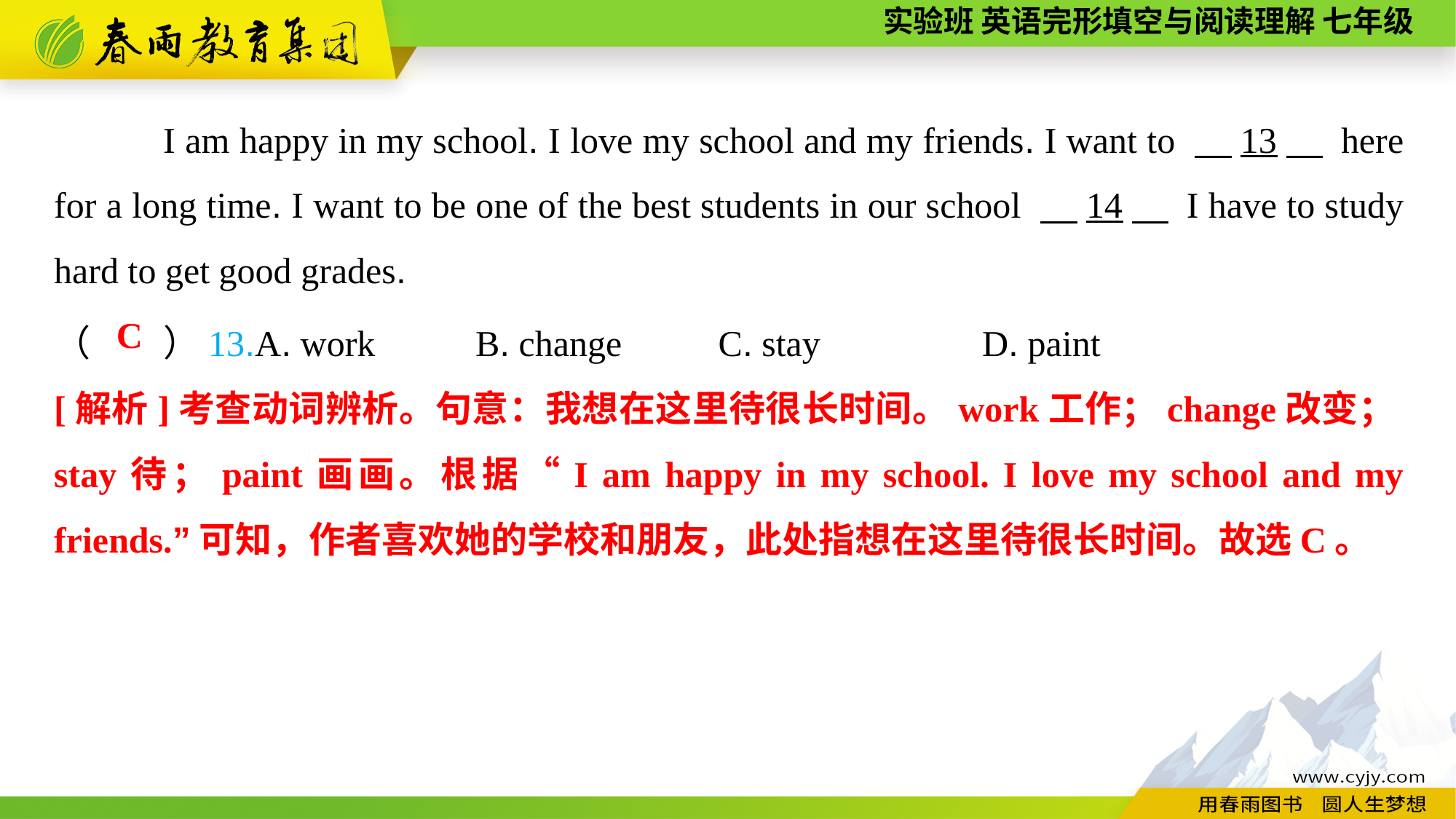

I am happy in my school. I love my school and my friends. I want to 　13　 here for a long time. I want to be one of the best students in our school 　14　 I have to study hard to get good grades.
（　　）13.A. work           B. change	 C. stay	      D. paint
C
[解析]考查动词辨析。句意：我想在这里待很长时间。work工作；change改变；stay待；paint画画。根据“I am happy in my school. I love my school and my friends.”可知，作者喜欢她的学校和朋友，此处指想在这里待很长时间。故选C。